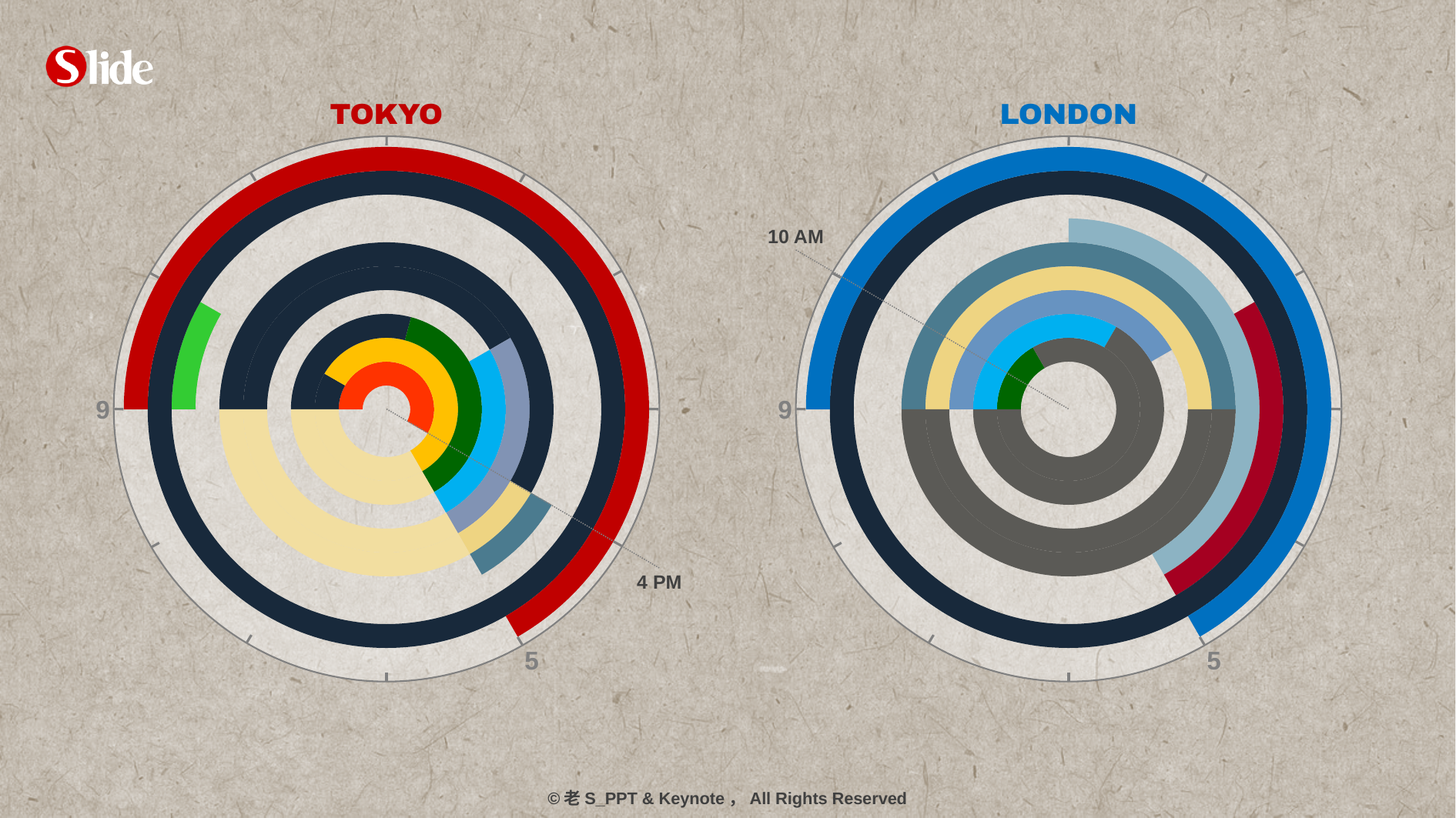

TOKYO
LONDON

### Chart

| Category | 列1 | 列2 | 列3 | 列4 | 列5 | 列6 | 列7 | 列8 | 列9 | 列10 |
|---|---|---|---|---|---|---|---|---|---|---|
| A | 210.0 | 30.0 | 105.0 | 150.0 | 150.0 | 210.0 | 210.0 | 30.0 | 360.0 | 240.0 |
| B | 150.0 | 210.0 | 135.0 | 90.0 | 90.0 | 30.0 | 30.0 | 330.0 | 0.0 | 120.0 |
| C | 0.0 | 120.0 | 120.0 | 120.0 | 120.0 | 120.0 | 120.0 | 0.0 | 0.0 | 0.0 |
| D | 0.0 | 0.0 | 0.0 | 0.0 | 0.0 | 0.0 | 0.0 | 0.0 | 0.0 | 0.0 |

### Chart

| Category | 列1 | 列2 | 列3 | 列4 | 列5 | 列6 | 列7 | 列8 | 列9 | 列10 |
|---|---|---|---|---|---|---|---|---|---|---|
| A | 360.0 | 60.0 | 120.0 | 150.0 | 180.0 | 180.0 | 90.0 | 150.0 | 360.0 | 240.0 |
| B | 0.0 | 300.0 | 240.0 | 210.0 | 180.0 | 180.0 | 150.0 | 90.0 | 0.0 | 120.0 |
| C | 0.0 | 0.0 | 0.0 | 0.0 | 0.0 | 0.0 | 120.0 | 120.0 | 0.0 | 0.0 |
| D | 0.0 | 0.0 | 0.0 | 0.0 | 0.0 | 0.0 | 0.0 | 0.0 | 0.0 | 0.0 |
10 AM
9
9
4 PM
5
5